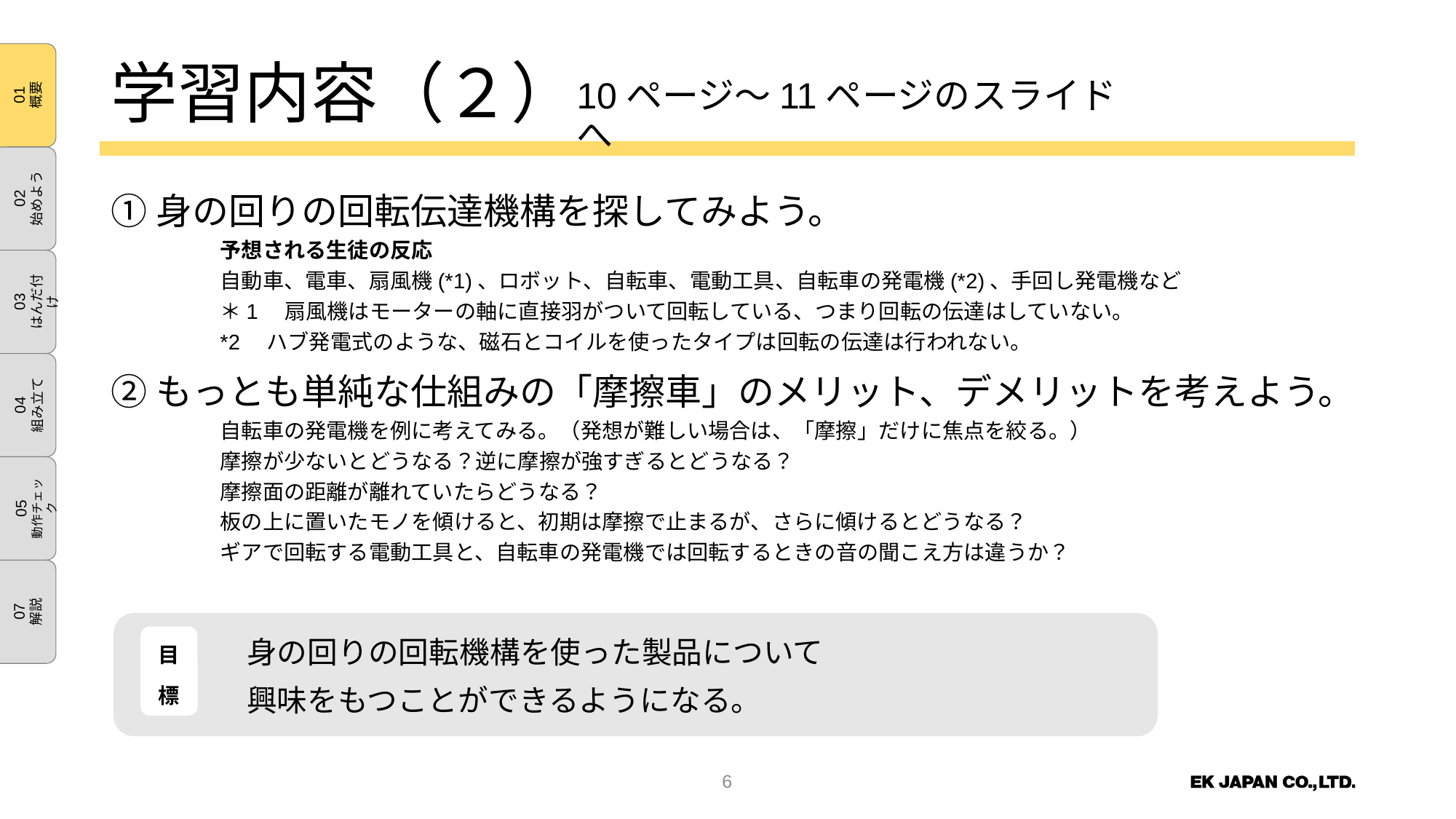

# 学習内容（２）
10ページ～11ページのスライドへ
①身の回りの回転伝達機構を探してみよう。
	予想される生徒の反応
	自動車、電車、扇風機(*1)、ロボット、自転車、電動工具、自転車の発電機(*2)、手回し発電機など
	＊1　扇風機はモーターの軸に直接羽がついて回転している、つまり回転の伝達はしていない。
 	*2　ハブ発電式のような、磁石とコイルを使ったタイプは回転の伝達は行われない。
②もっとも単純な仕組みの「摩擦車」のメリット、デメリットを考えよう。
	自転車の発電機を例に考えてみる。（発想が難しい場合は、「摩擦」だけに焦点を絞る。）
	摩擦が少ないとどうなる？逆に摩擦が強すぎるとどうなる？
	摩擦面の距離が離れていたらどうなる？
	板の上に置いたモノを傾けると、初期は摩擦で止まるが、さらに傾けるとどうなる？
	ギアで回転する電動工具と、自転車の発電機では回転するときの音の聞こえ方は違うか？

身の回りの回転機構を使った製品について
興味をもつことができるようになる。
目
標
6